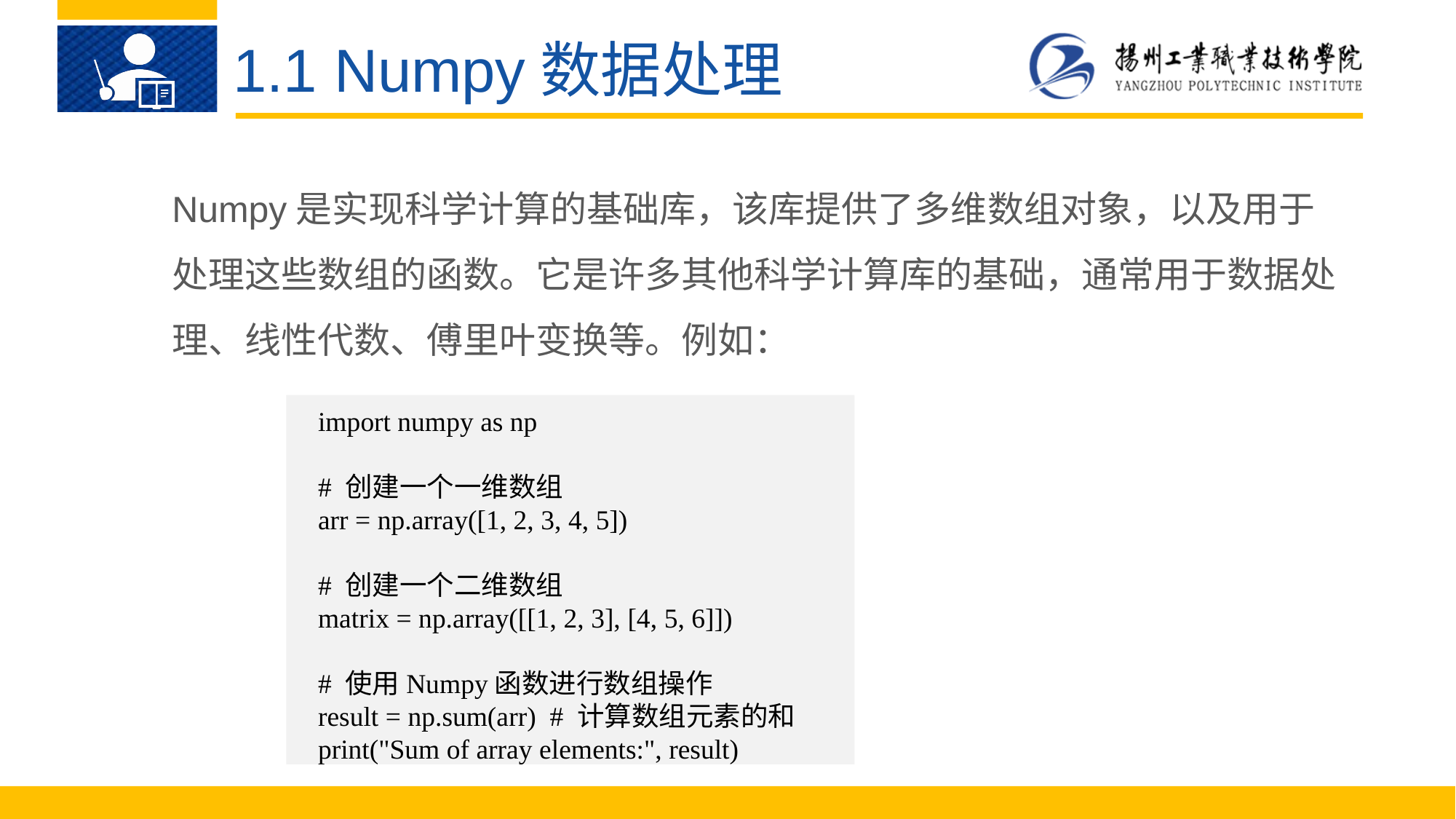

1.1 Numpy数据处理
Numpy是实现科学计算的基础库，该库提供了多维数组对象，以及用于处理这些数组的函数。它是许多其他科学计算库的基础，通常用于数据处理、线性代数、傅里叶变换等。例如：
import numpy as np

# 创建一个一维数组
arr = np.array([1, 2, 3, 4, 5])

# 创建一个二维数组
matrix = np.array([[1, 2, 3], [4, 5, 6]])

# 使用Numpy函数进行数组操作
result = np.sum(arr)  # 计算数组元素的和
print("Sum of array elements:", result)